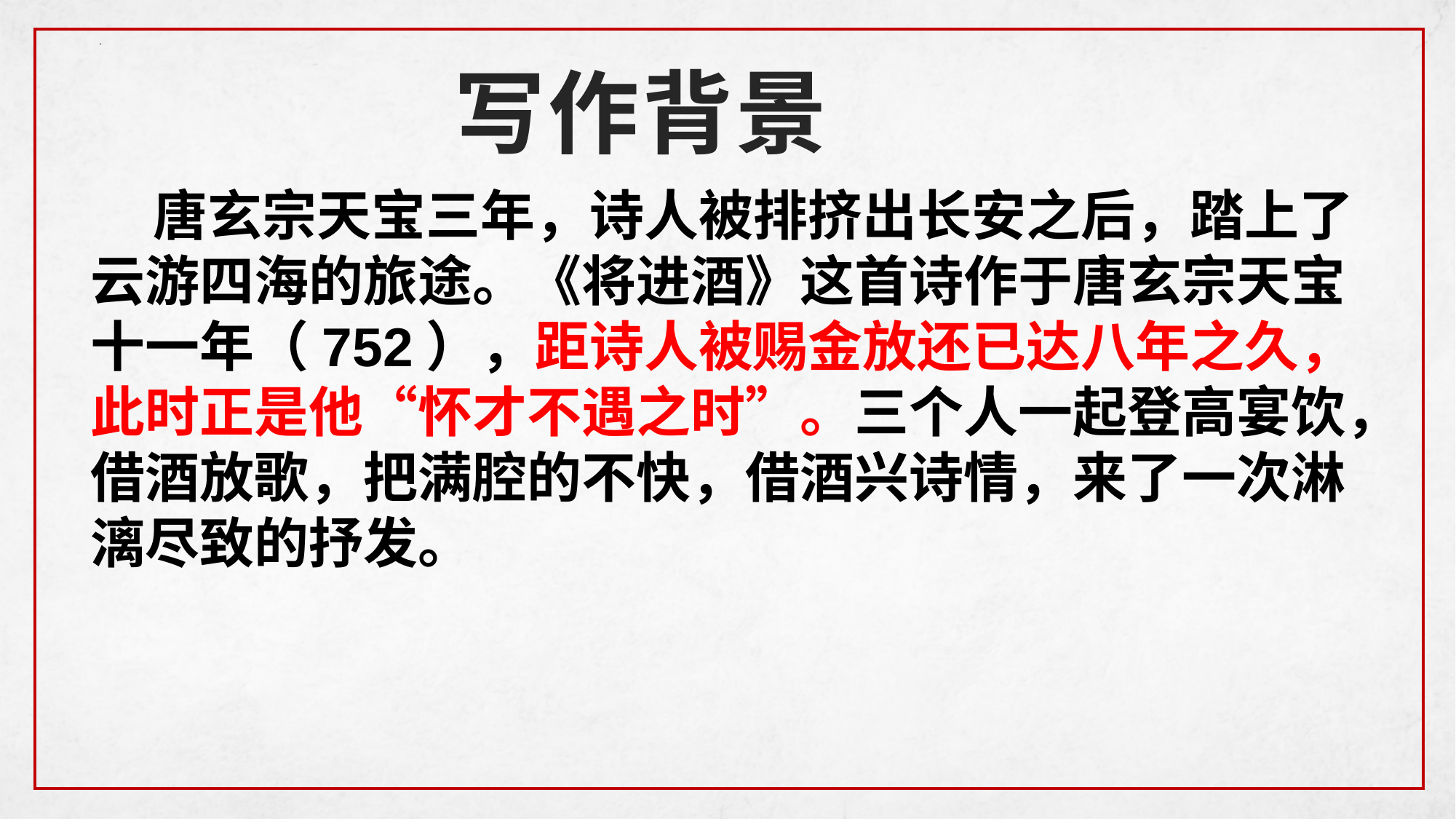

# 写作背景
    唐玄宗天宝三年，诗人被排挤出长安之后，踏上了云游四海的旅途。《将进酒》这首诗作于唐玄宗天宝十一年（752），距诗人被赐金放还已达八年之久，此时正是他“怀才不遇之时”。三个人一起登高宴饮，借酒放歌，把满腔的不快，借酒兴诗情，来了一次淋漓尽致的抒发。